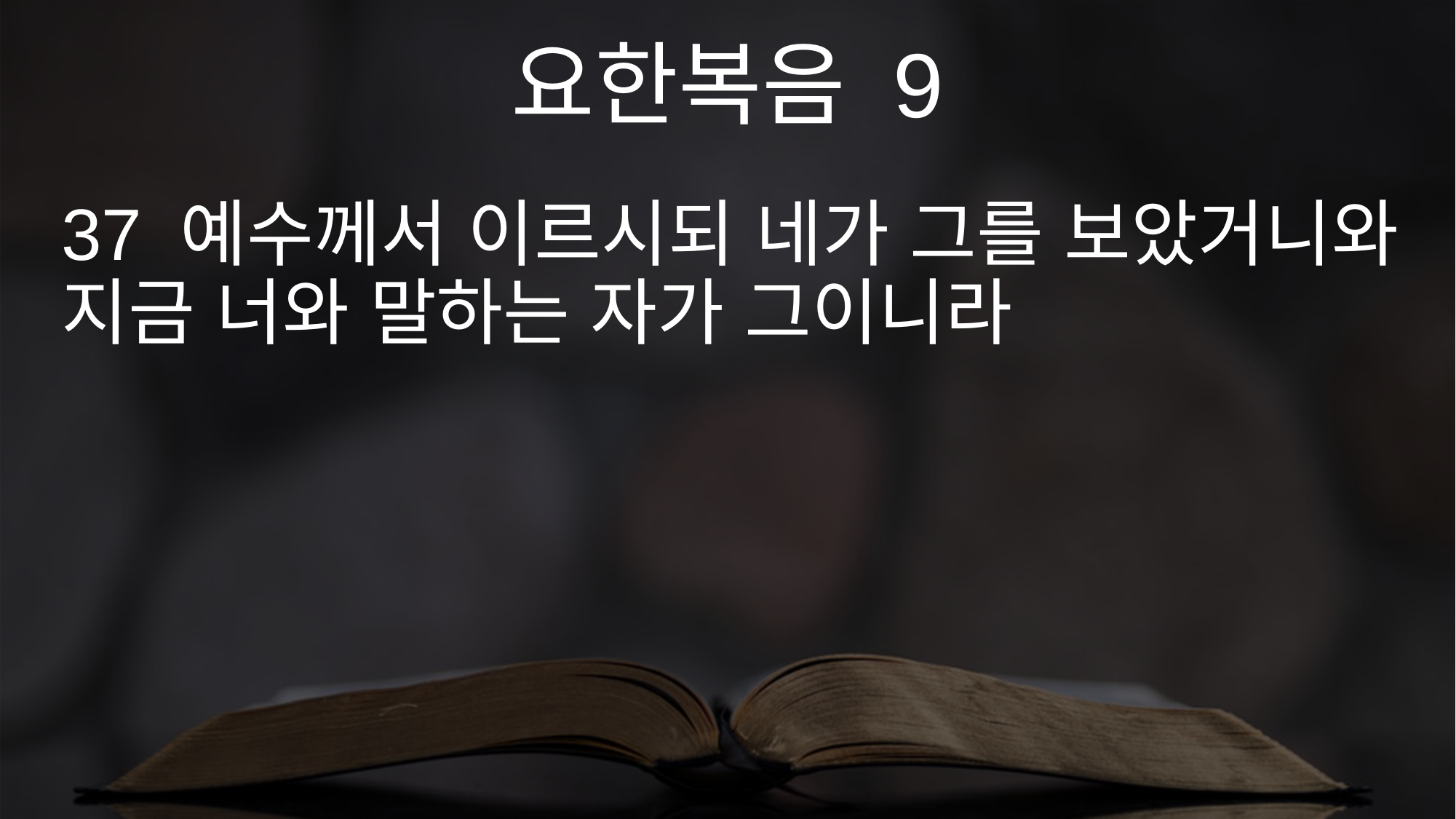

요한복음 9
37 예수께서 이르시되 네가 그를 보았거니와 지금 너와 말하는 자가 그이니라